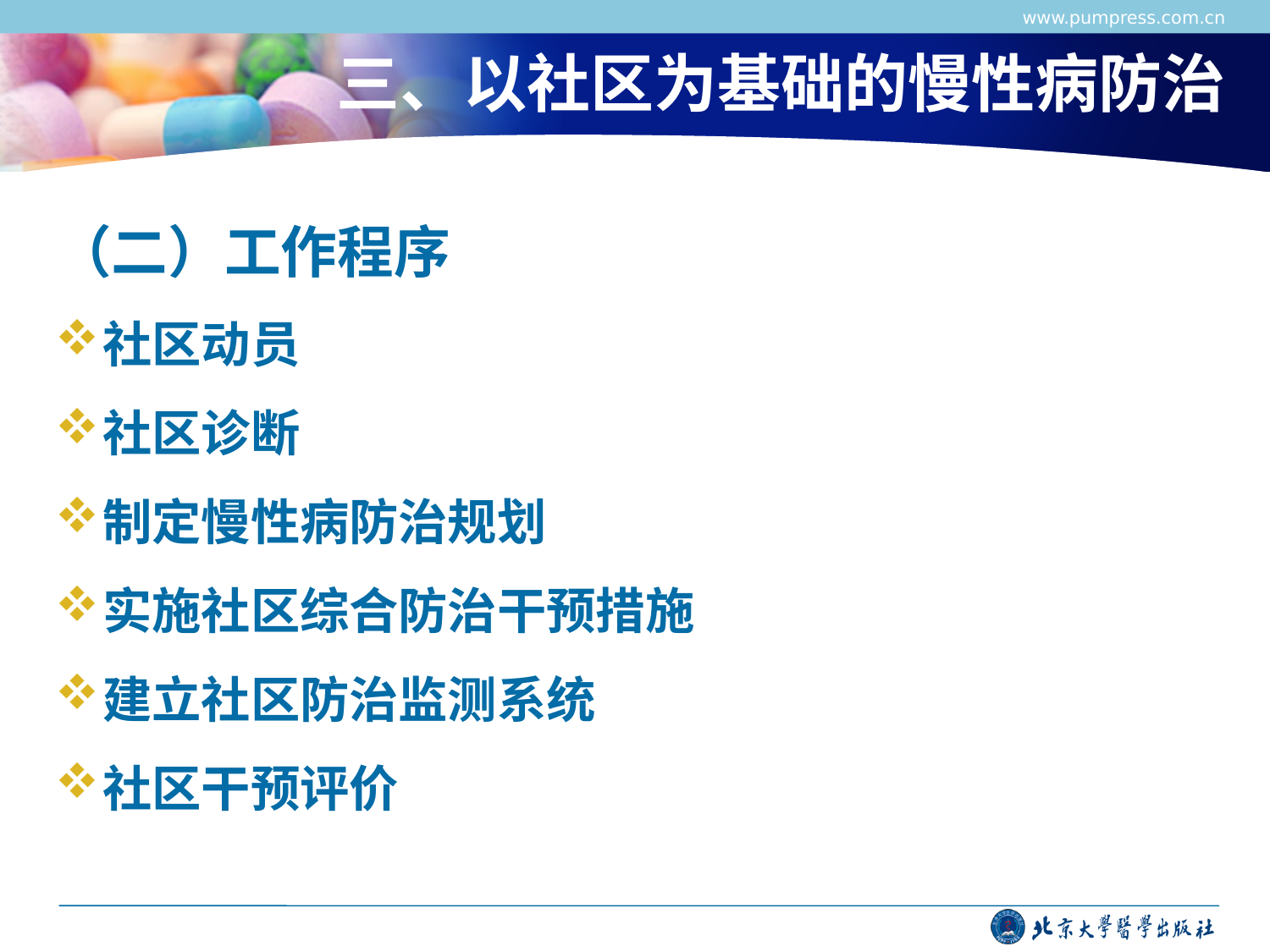

www.pumpress.com.cn
# 三、以社区为基础的慢性病防治
（二）工作程序
社区动员
社区诊断
制定慢性病防治规划
实施社区综合防治干预措施
建立社区防治监测系统
社区干预评价